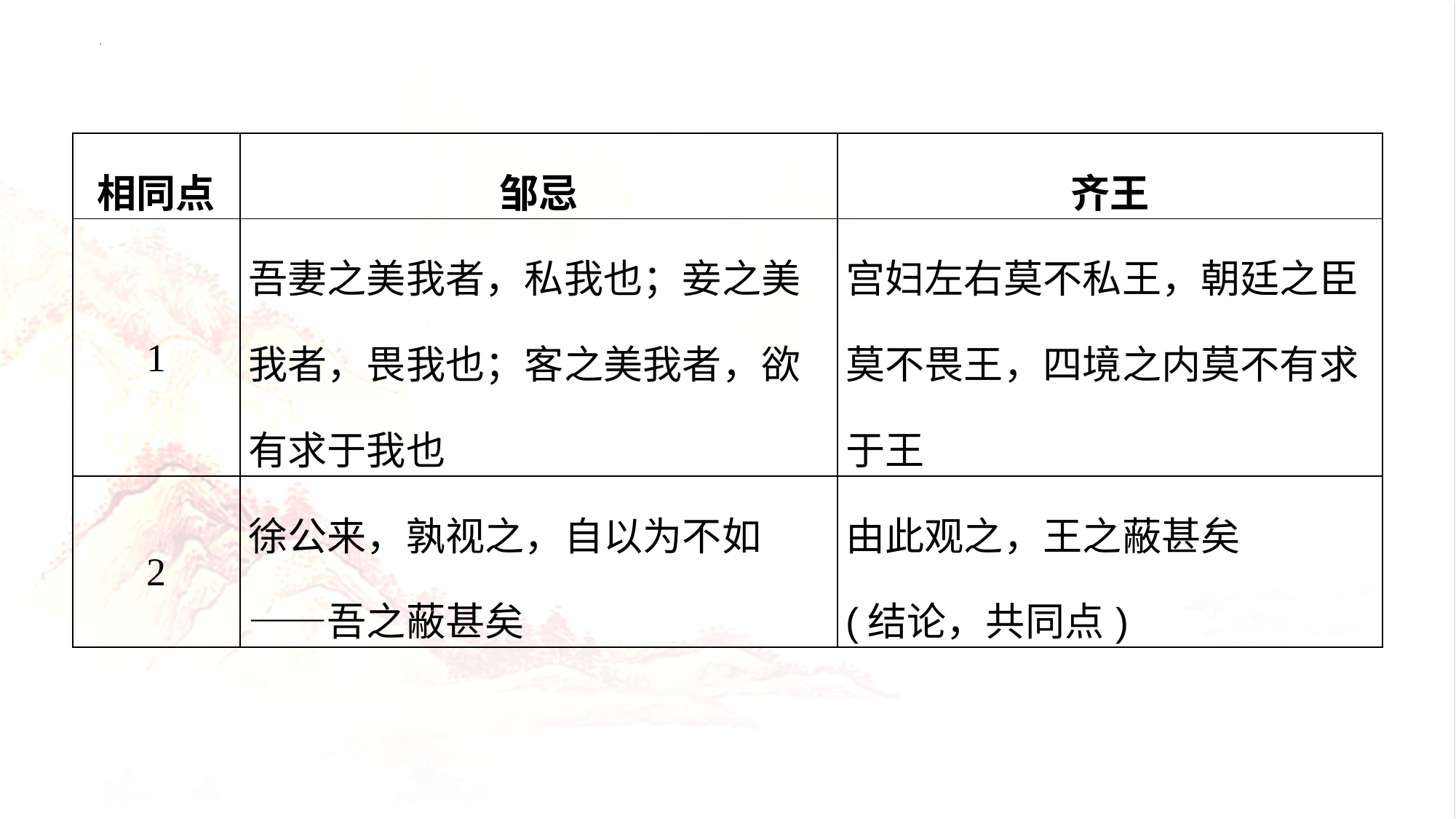

| 相同点 | 邹忌 | 齐王 |
| --- | --- | --- |
| 1 | 吾妻之美我者，私我也；妾之美我者，畏我也；客之美我者，欲有求于我也 | 宫妇左右莫不私王，朝廷之臣莫不畏王，四境之内莫不有求于王 |
| 2 | 徐公来，孰视之，自以为不如——吾之蔽甚矣 | 由此观之，王之蔽甚矣 (结论，共同点) |